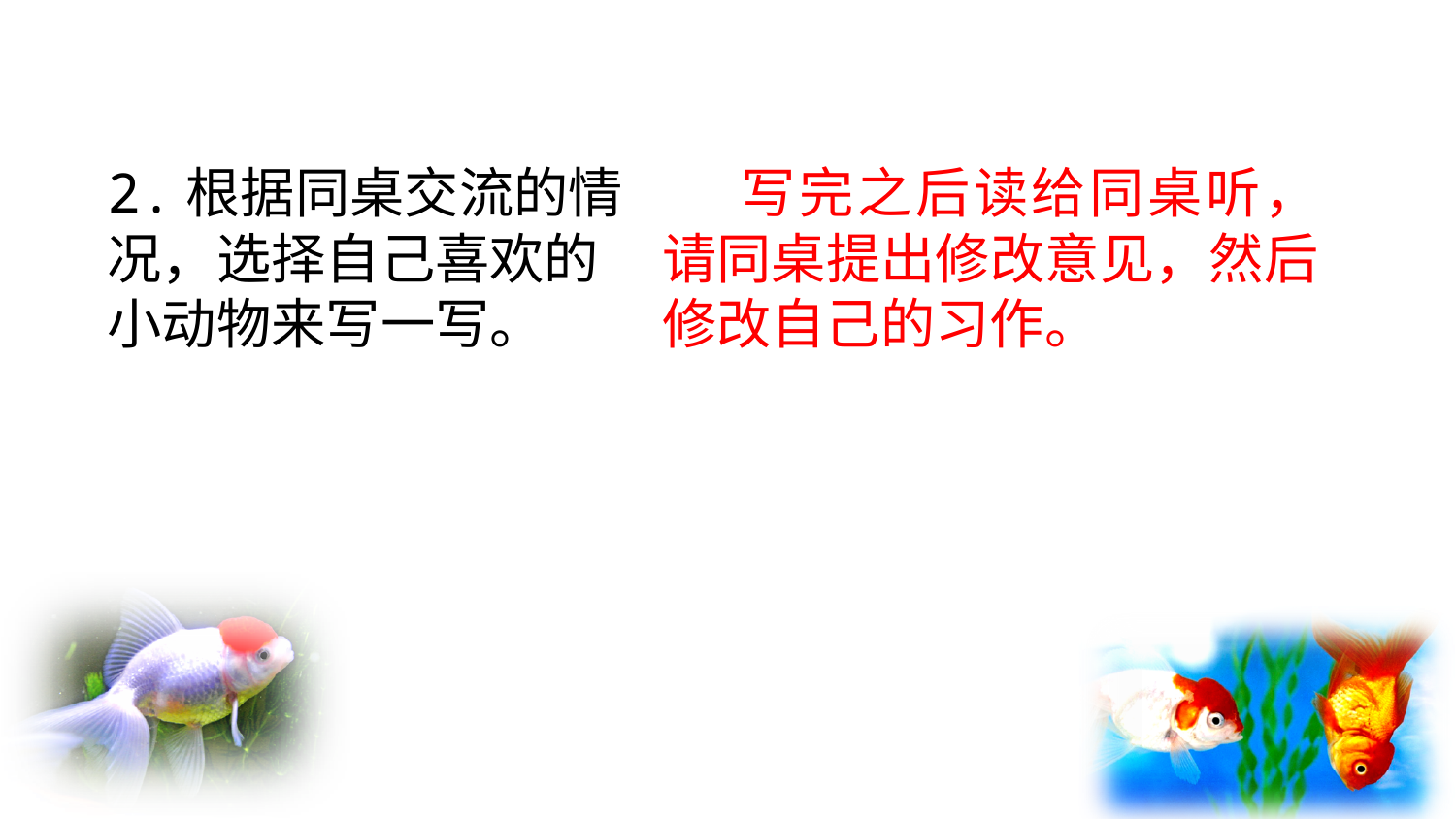

2.根据同桌交流的情况，选择自己喜欢的小动物来写一写。
    写完之后读给同桌听，请同桌提出修改意见，然后修改自己的习作。